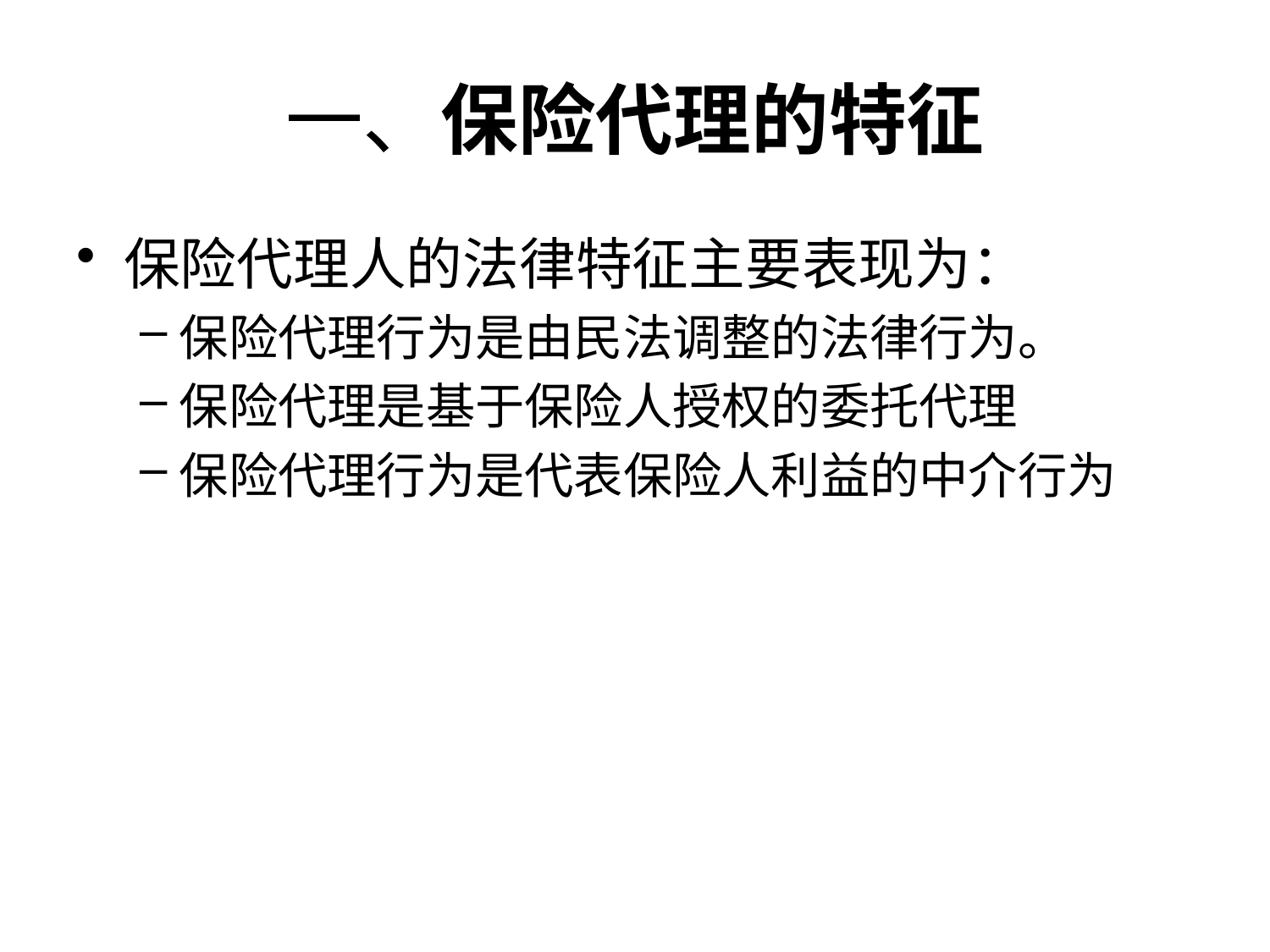

# 一、保险代理的特征
保险代理人的法律特征主要表现为：
保险代理行为是由民法调整的法律行为。
保险代理是基于保险人授权的委托代理
保险代理行为是代表保险人利益的中介行为